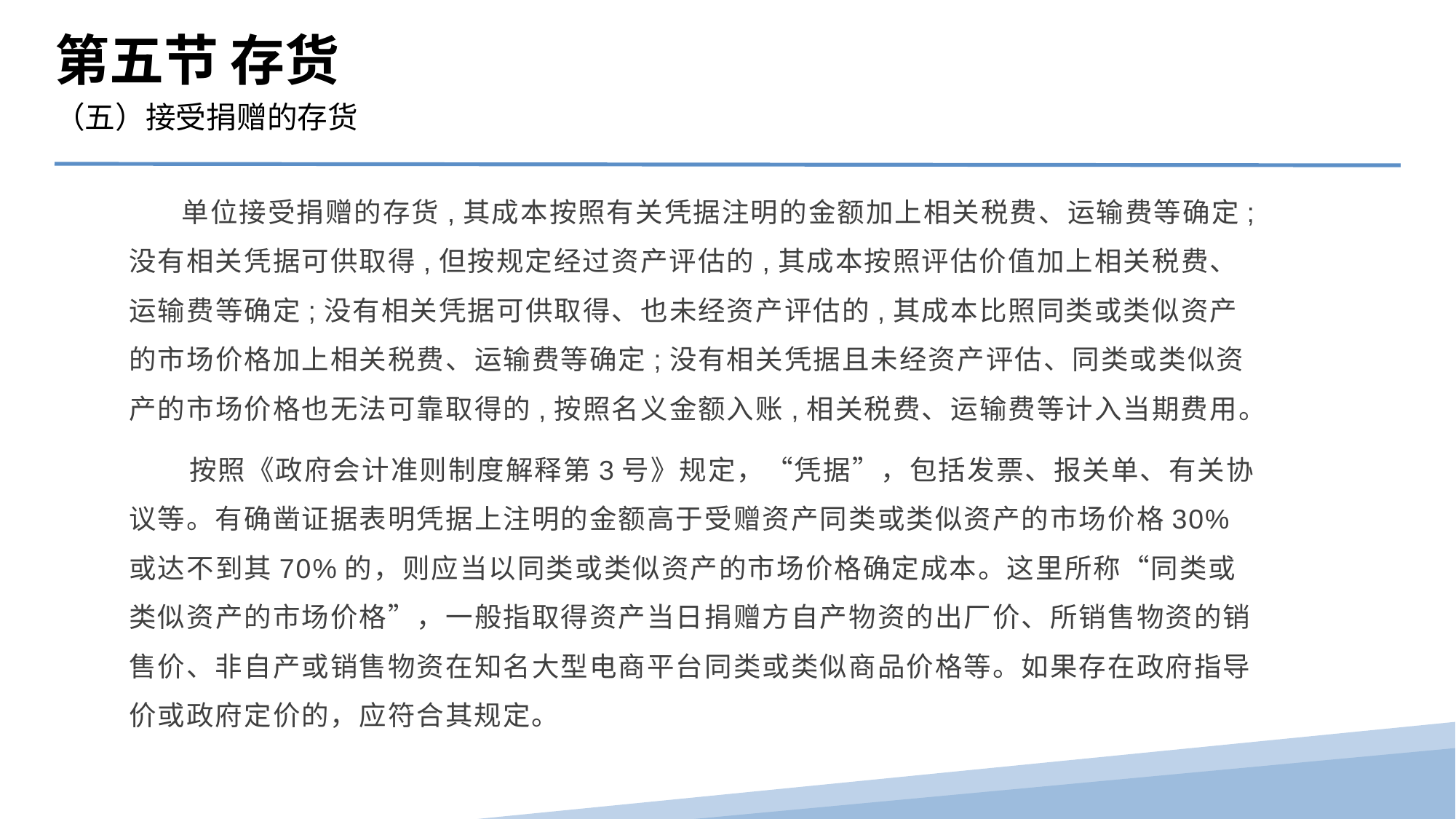

第五节 存货
（五）接受捐赠的存货
      单位接受捐赠的存货,其成本按照有关凭据注明的金额加上相关税费、运输费等确定;没有相关凭据可供取得,但按规定经过资产评估的,其成本按照评估价值加上相关税费、运输费等确定;没有相关凭据可供取得、也未经资产评估的,其成本比照同类或类似资产的市场价格加上相关税费、运输费等确定;没有相关凭据且未经资产评估、同类或类似资产的市场价格也无法可靠取得的,按照名义金额入账,相关税费、运输费等计入当期费用。
       按照《政府会计准则制度解释第3号》规定，“凭据”，包括发票、报关单、有关协议等。有确凿证据表明凭据上注明的金额高于受赠资产同类或类似资产的市场价格30%或达不到其70%的，则应当以同类或类似资产的市场价格确定成本。这里所称“同类或类似资产的市场价格”，一般指取得资产当日捐赠方自产物资的出厂价、所销售物资的销售价、非自产或销售物资在知名大型电商平台同类或类似商品价格等。如果存在政府指导价或政府定价的，应符合其规定。